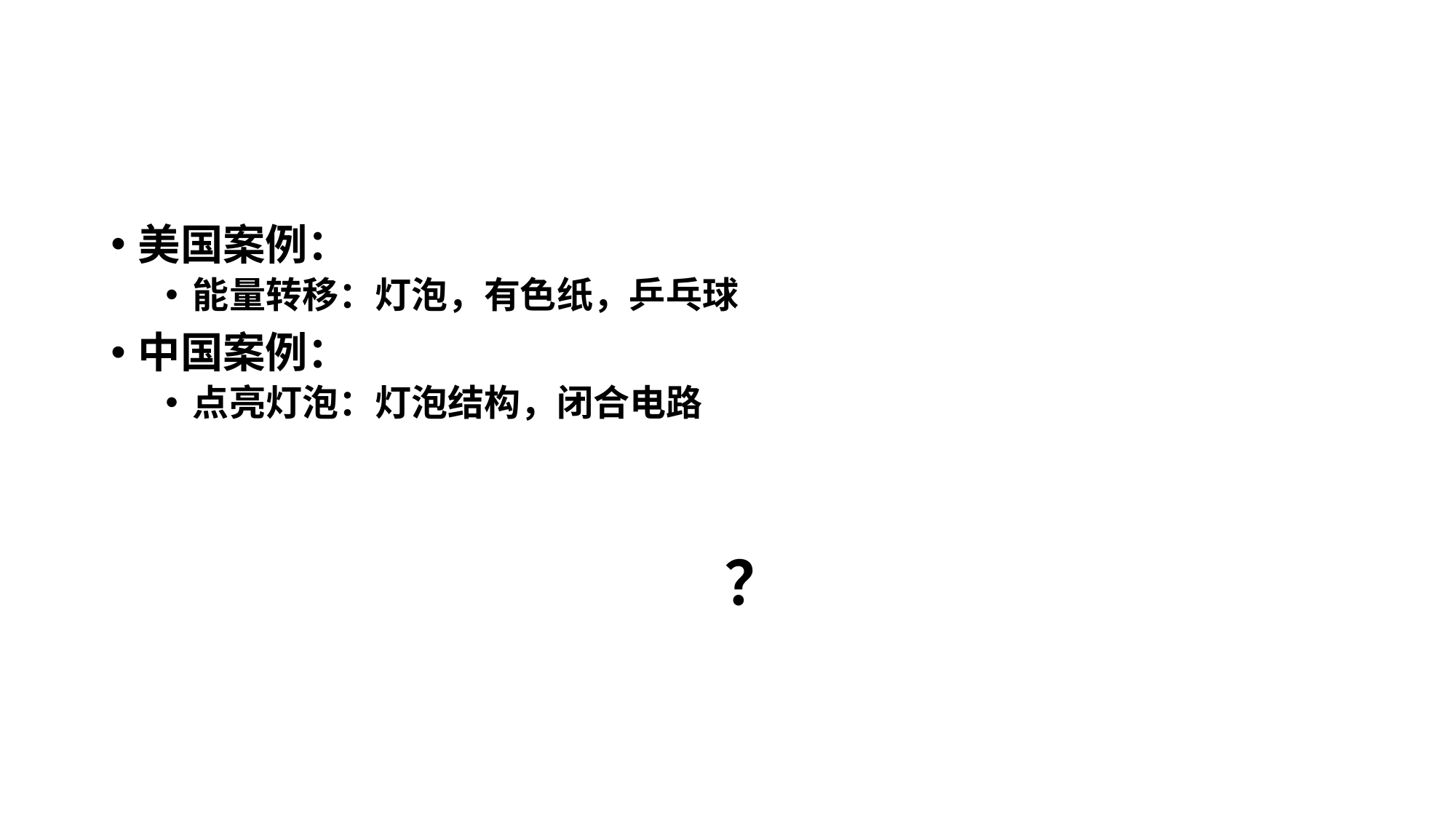

美国案例：
能量转移：灯泡，有色纸，乒乓球
中国案例：
点亮灯泡：灯泡结构，闭合电路

？